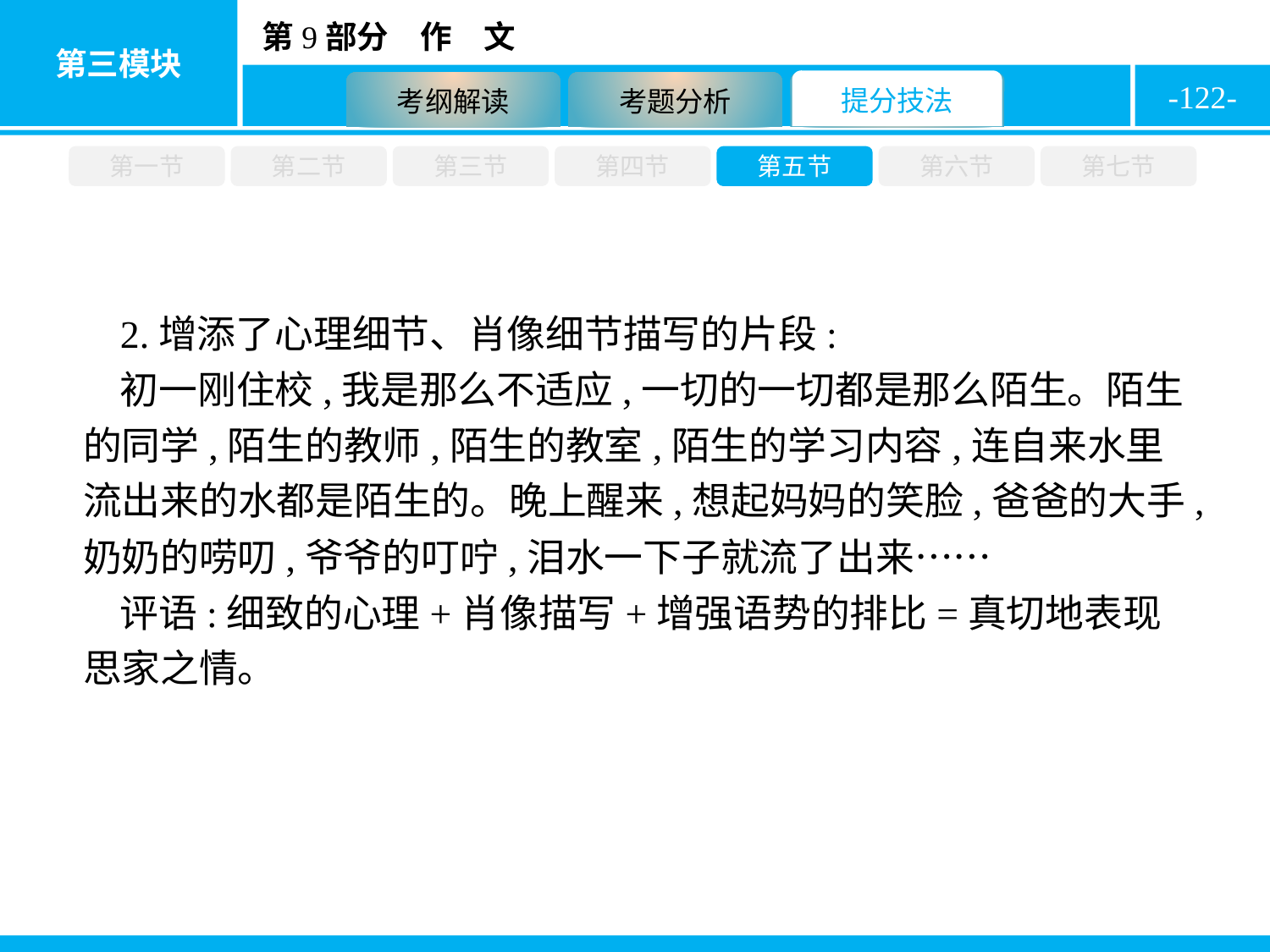

-122-
第一节
第二节
第三节
第四节
第五节
第六节
第七节
2.增添了心理细节、肖像细节描写的片段:
初一刚住校,我是那么不适应,一切的一切都是那么陌生。陌生的同学,陌生的教师,陌生的教室,陌生的学习内容,连自来水里流出来的水都是陌生的。晚上醒来,想起妈妈的笑脸,爸爸的大手,奶奶的唠叨,爷爷的叮咛,泪水一下子就流了出来……
评语:细致的心理+肖像描写+增强语势的排比=真切地表现思家之情。